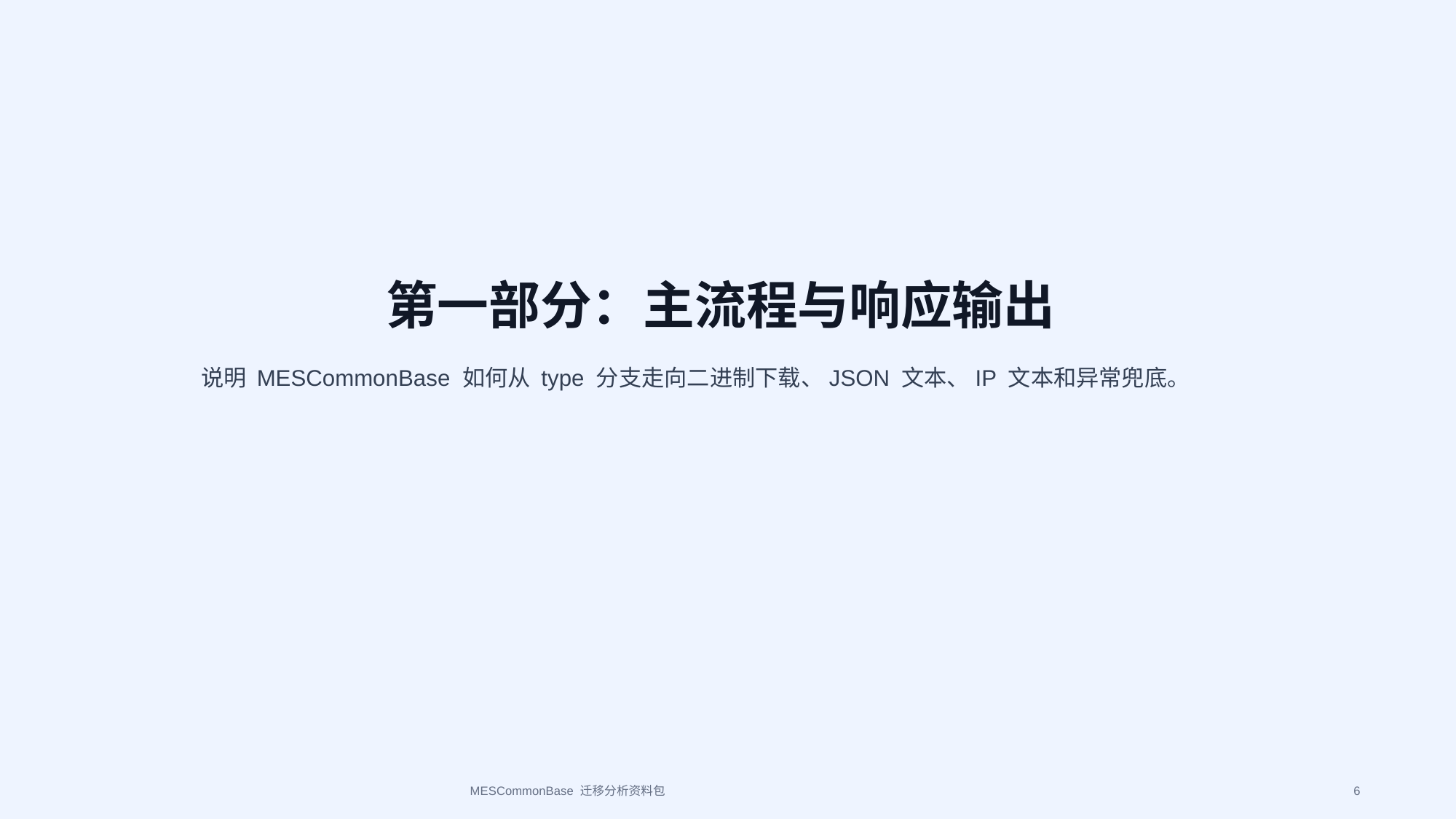

第一部分：主流程与响应输出
说明 MESCommonBase 如何从 type 分支走向二进制下载、JSON 文本、IP 文本和异常兜底。
MESCommonBase 迁移分析资料包
6